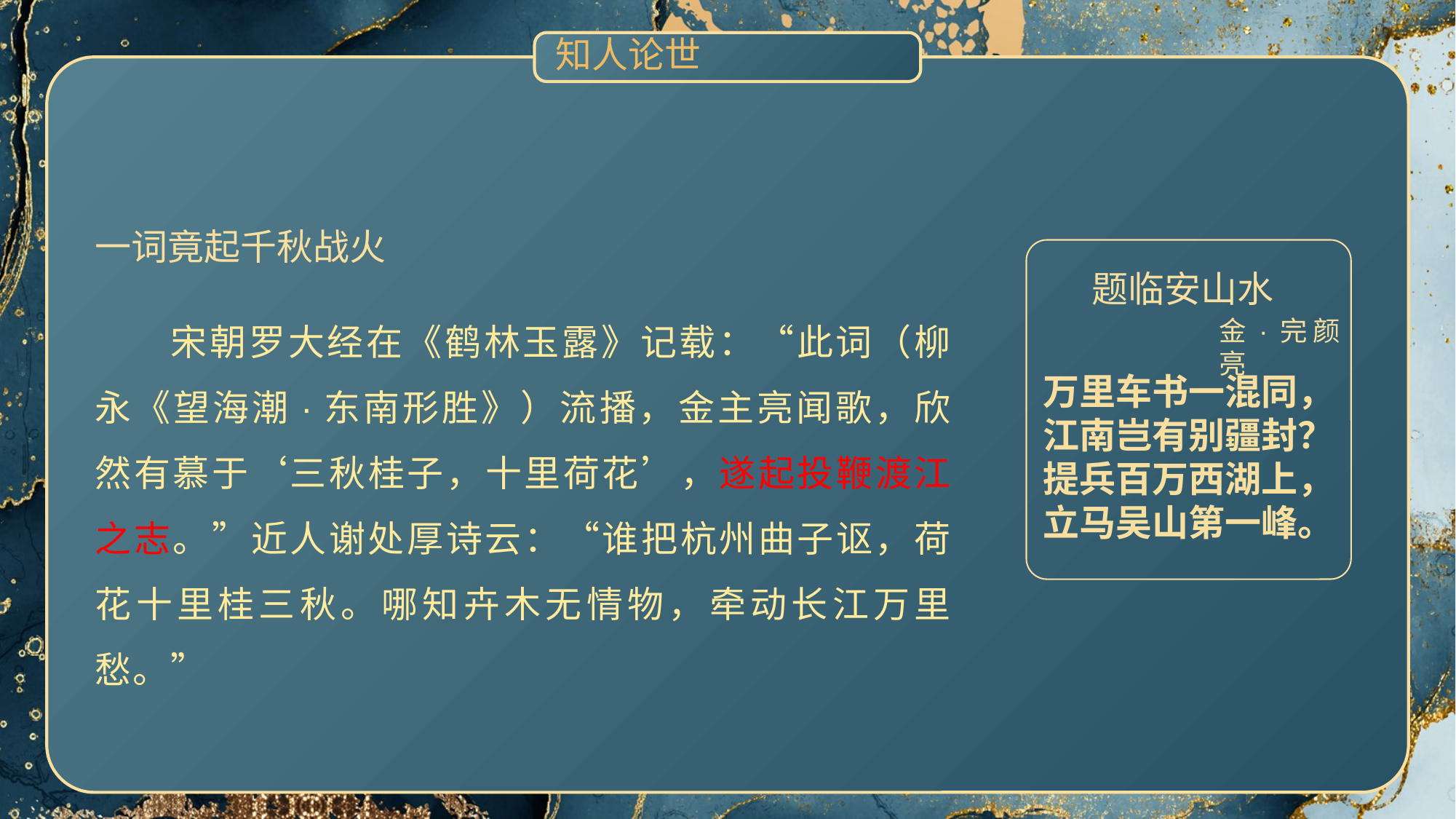

知人论世

一词竟起千秋战火

金·完颜亮
题临安山水
万里车书一混同，
江南岂有别疆封？
提兵百万西湖上，
立马吴山第一峰。
      宋朝罗大经在《鹤林玉露》记载：“此词（柳永《望海潮·东南形胜》）流播，金主亮闻歌，欣然有慕于‘三秋桂子，十里荷花’，遂起投鞭渡江之志。”近人谢处厚诗云：“谁把杭州曲子讴，荷花十里桂三秋。哪知卉木无情物，牵动长江万里愁。”